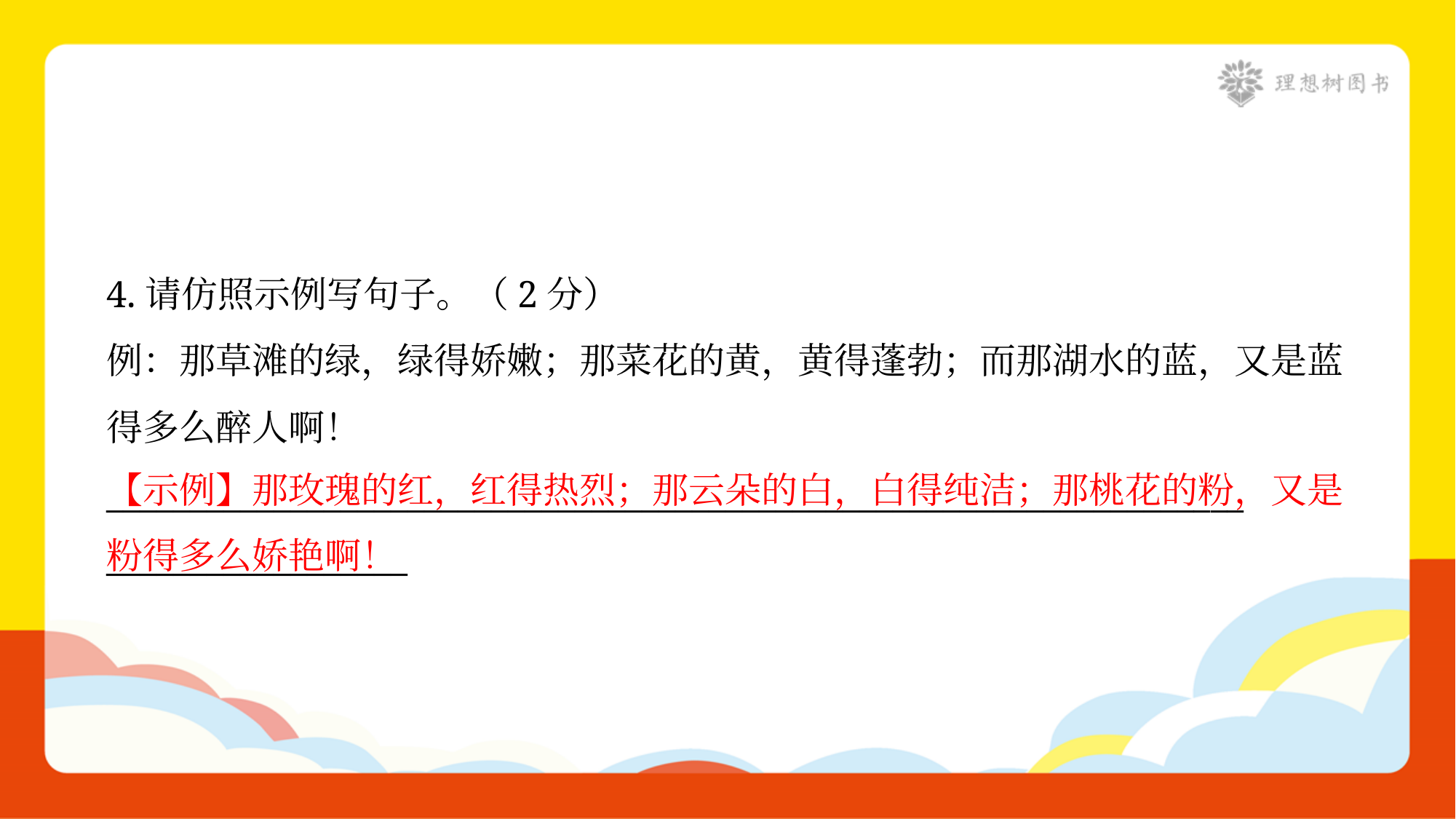

4.请仿照示例写句子。（2分）
例：那草滩的绿，绿得娇嫩；那菜花的黄，黄得蓬勃；而那湖水的蓝，又是蓝
得多么醉人啊！
____________________________________________________________________
__________________
【示例】那玫瑰的红，红得热烈；那云朵的白，白得纯洁；那桃花的粉，又是粉得多么娇艳啊！